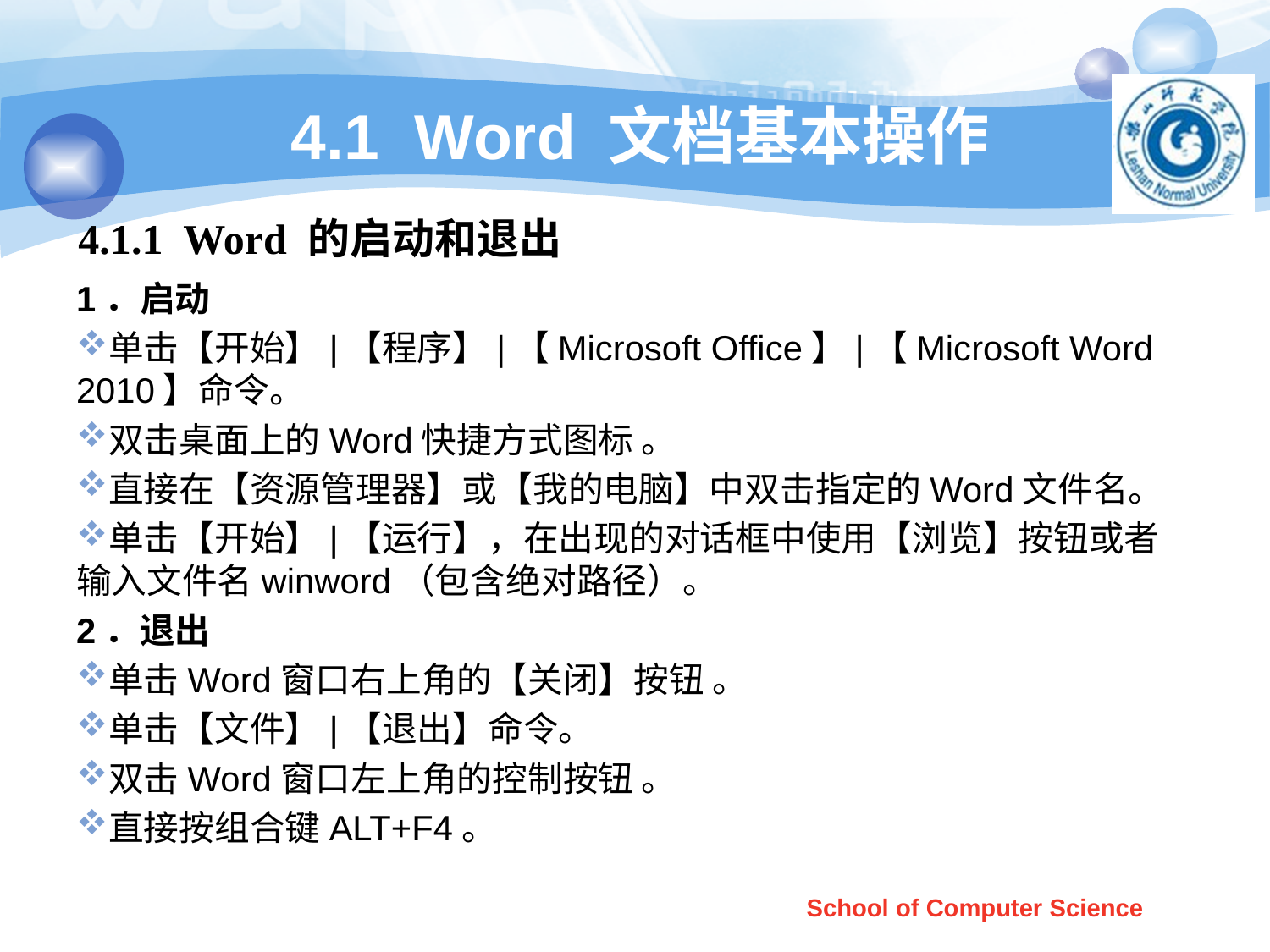

# 4.1  Word 文档基本操作
4.1.1  Word 的启动和退出
1．启动
单击【开始】|【程序】|【Microsoft Office】|【Microsoft Word 2010】命令。
双击桌面上的Word快捷方式图标 。
直接在【资源管理器】或【我的电脑】中双击指定的Word文件名。
单击【开始】|【运行】，在出现的对话框中使用【浏览】按钮或者输入文件名winword（包含绝对路径）。
2．退出
单击Word窗口右上角的【关闭】按钮 。
单击【文件】|【退出】命令。
双击Word窗口左上角的控制按钮 。
直接按组合键ALT+F4。

School of Computer Science